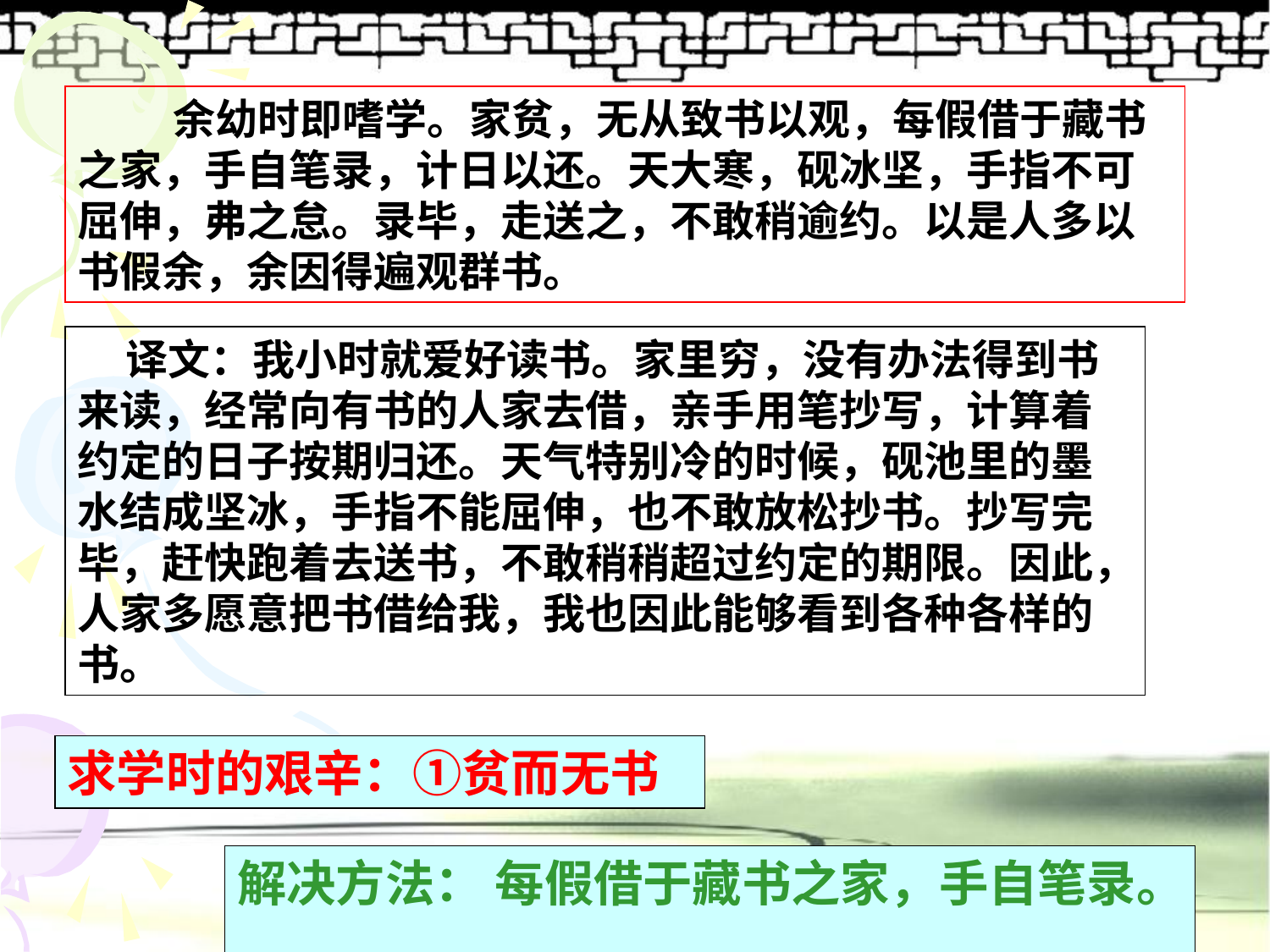

余幼时即嗜学。家贫，无从致书以观，每假借于藏书之家，手自笔录，计日以还。天大寒，砚冰坚，手指不可屈伸，弗之怠。录毕，走送之，不敢稍逾约。以是人多以书假余，余因得遍观群书。
    译文：我小时就爱好读书。家里穷，没有办法得到书来读，经常向有书的人家去借，亲手用笔抄写，计算着约定的日子按期归还。天气特别冷的时候，砚池里的墨水结成坚冰，手指不能屈伸，也不敢放松抄书。抄写完毕，赶快跑着去送书，不敢稍稍超过约定的期限。因此，人家多愿意把书借给我，我也因此能够看到各种各样的书。
求学时的艰辛：①贫而无书
解决方法： 每假借于藏书之家，手自笔录。